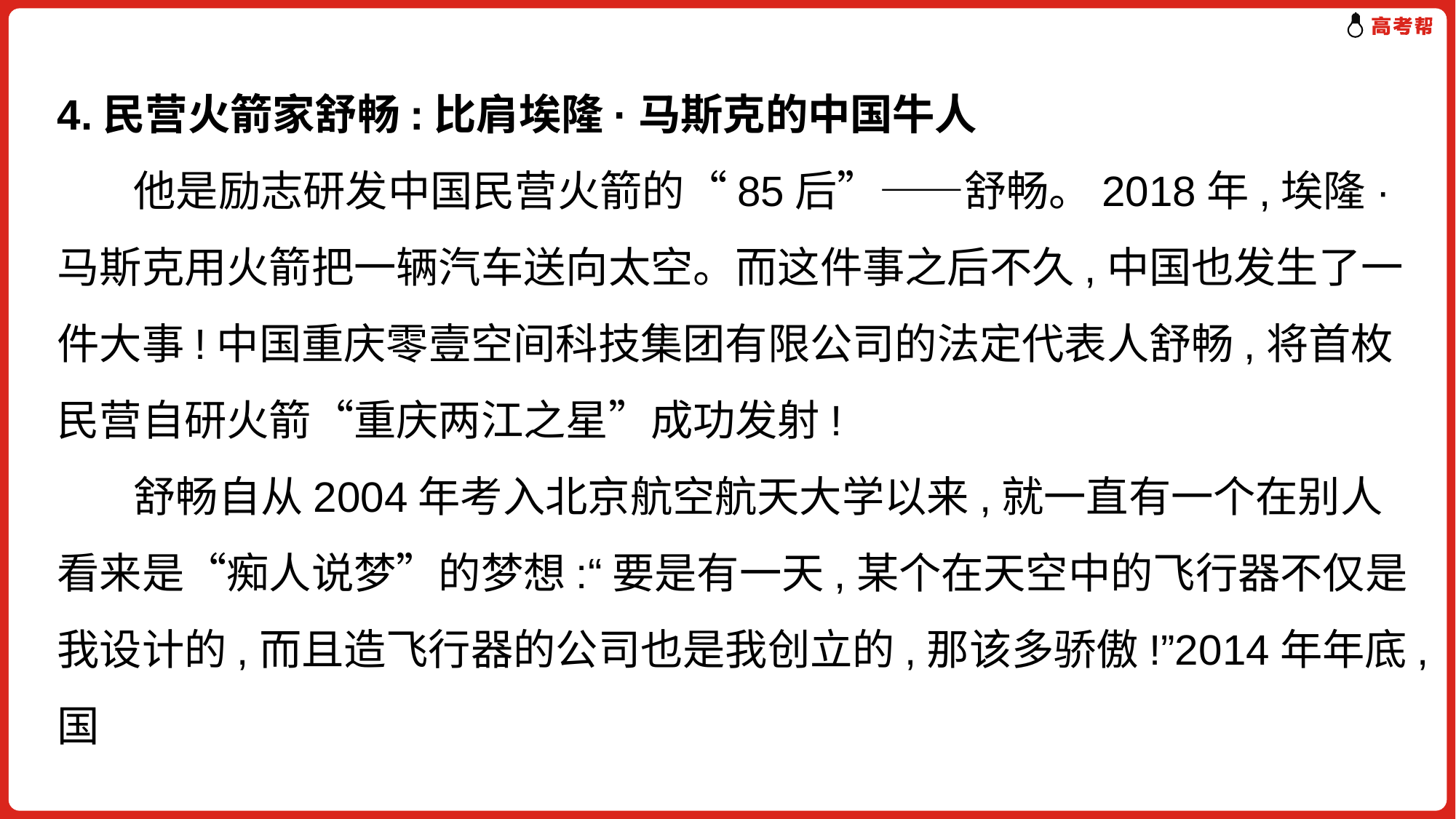

4.民营火箭家舒畅:比肩埃隆·马斯克的中国牛人
       他是励志研发中国民营火箭的“85后”——舒畅。2018年,埃隆·马斯克用火箭把一辆汽车送向太空。而这件事之后不久,中国也发生了一件大事!中国重庆零壹空间科技集团有限公司的法定代表人舒畅,将首枚民营自研火箭“重庆两江之星”成功发射!
       舒畅自从2004年考入北京航空航天大学以来,就一直有一个在别人看来是“痴人说梦”的梦想:“要是有一天,某个在天空中的飞行器不仅是我设计的,而且造飞行器的公司也是我创立的,那该多骄傲!”2014年年底,国